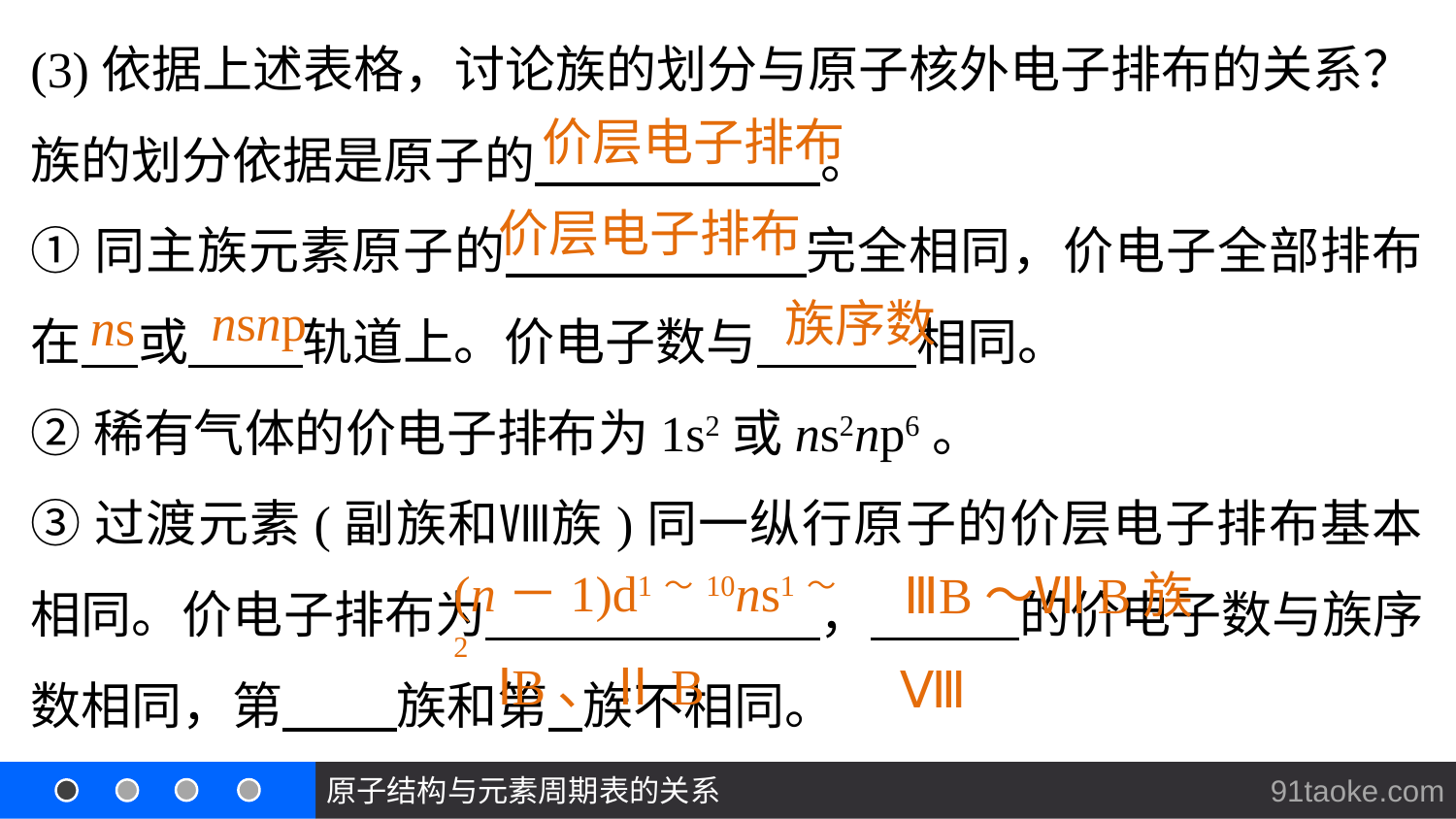

(3)依据上述表格，讨论族的划分与原子核外电子排布的关系？
族的划分依据是原子的                         。
①同主族元素原子的                        完全相同，价电子全部排布在     或          轨道上。价电子数与              相同。
②稀有气体的价电子排布为1s2或ns2np6。
③过渡元素(副族和Ⅷ族)同一纵行原子的价层电子排布基本相同。价电子排布为                             ，             的价电子数与族序数相同，第          族和第   族不相同。
价层电子排布
价层电子排布
nsnp
族序数
ns
(n－1)d1～10ns1～2
ⅢB～ⅦB族
ⅠB、ⅡB
Ⅷ